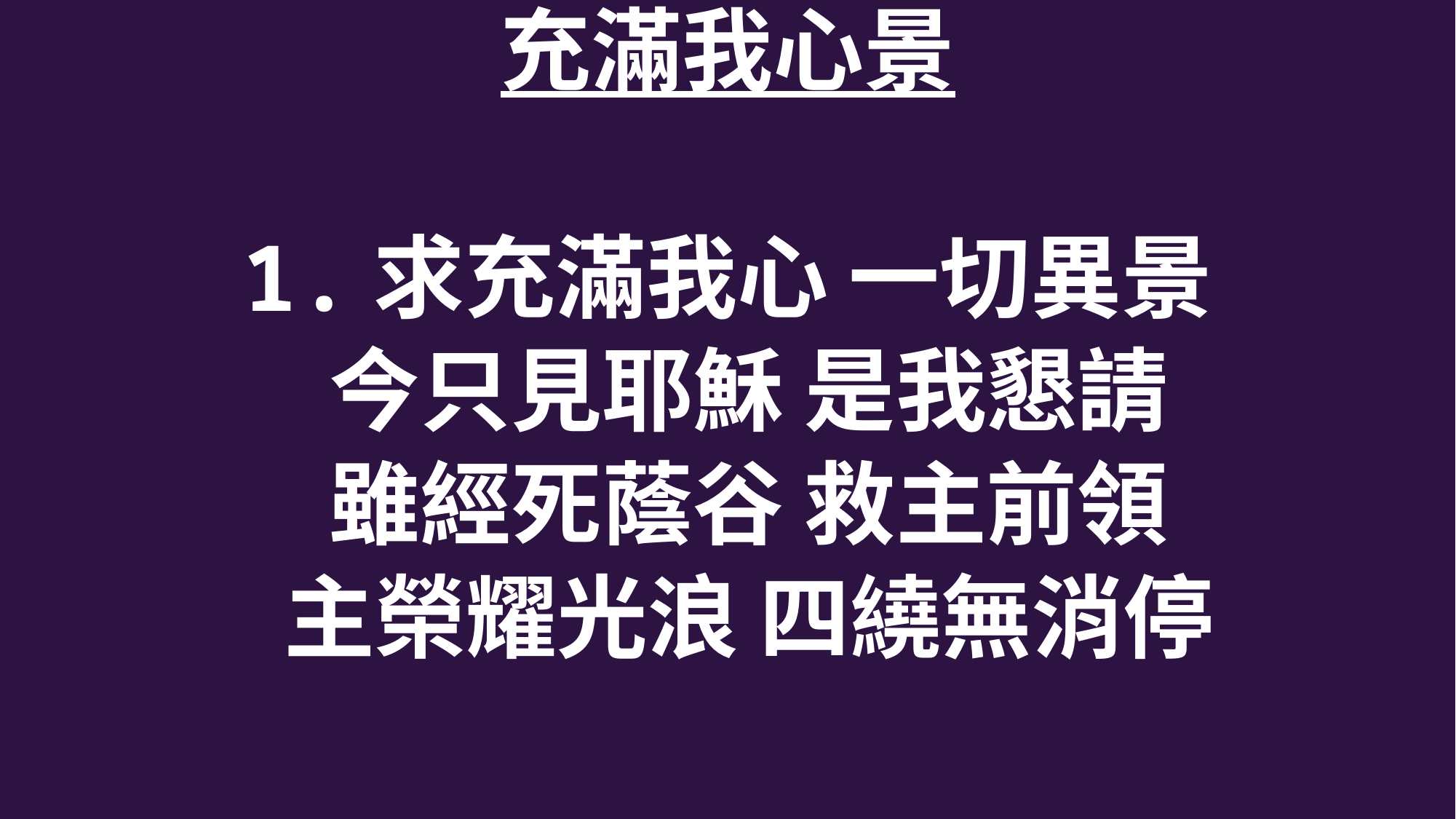

充滿我心景

1.求充滿我心 一切異景
 今只見耶穌 是我懇請
 雖經死蔭谷 救主前領
 主榮耀光浪 四繞無消停